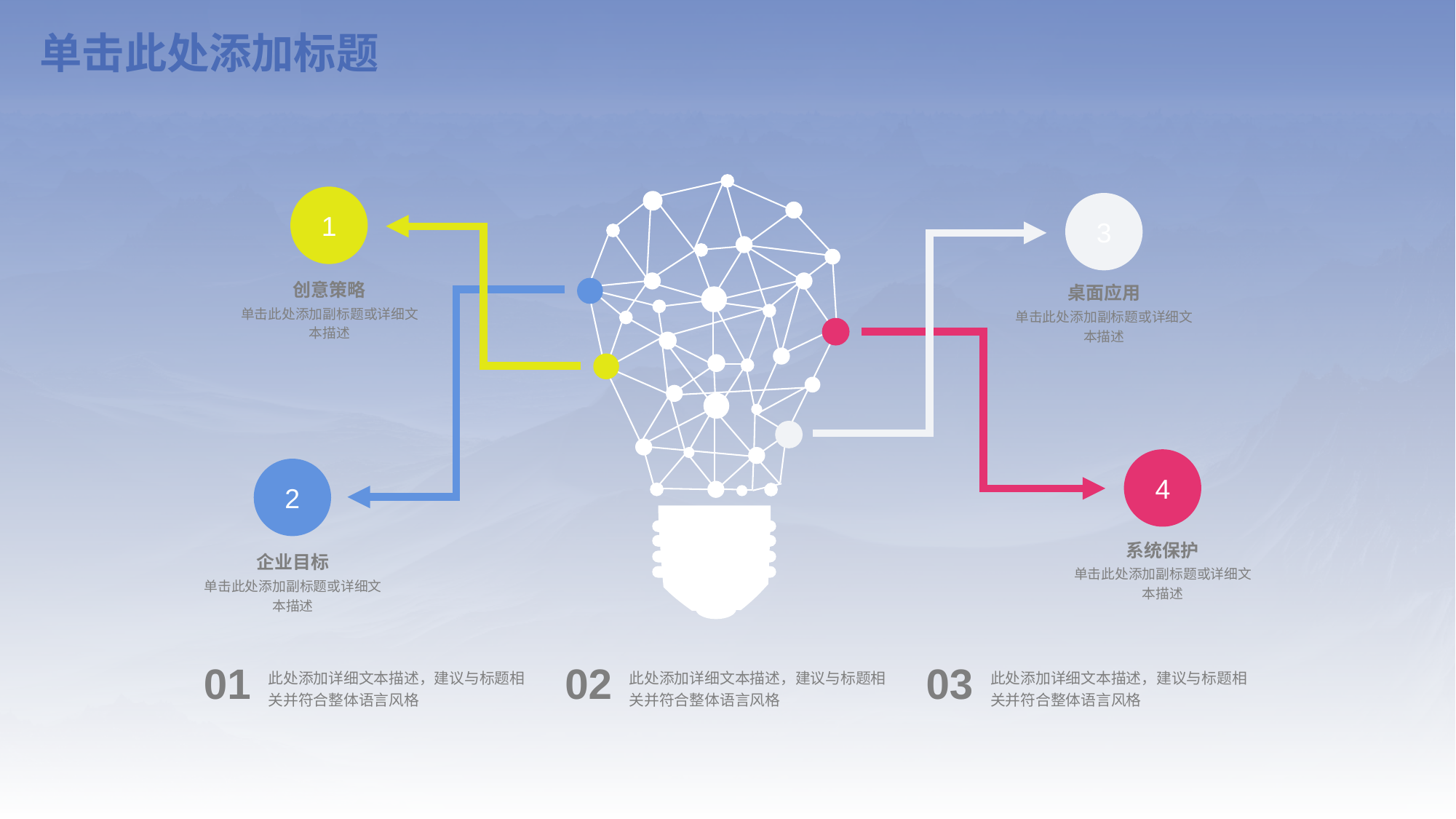

# 单击此处添加标题

0

1
3

创意策略
桌面应用
单击此处添加副标题或详细文本描述
单击此处添加副标题或详细文本描述

4
2

系统保护
企业目标
单击此处添加副标题或详细文本描述
单击此处添加副标题或详细文本描述
01
02
03
此处添加详细文本描述，建议与标题相关并符合整体语言风格
此处添加详细文本描述，建议与标题相关并符合整体语言风格
此处添加详细文本描述，建议与标题相关并符合整体语言风格